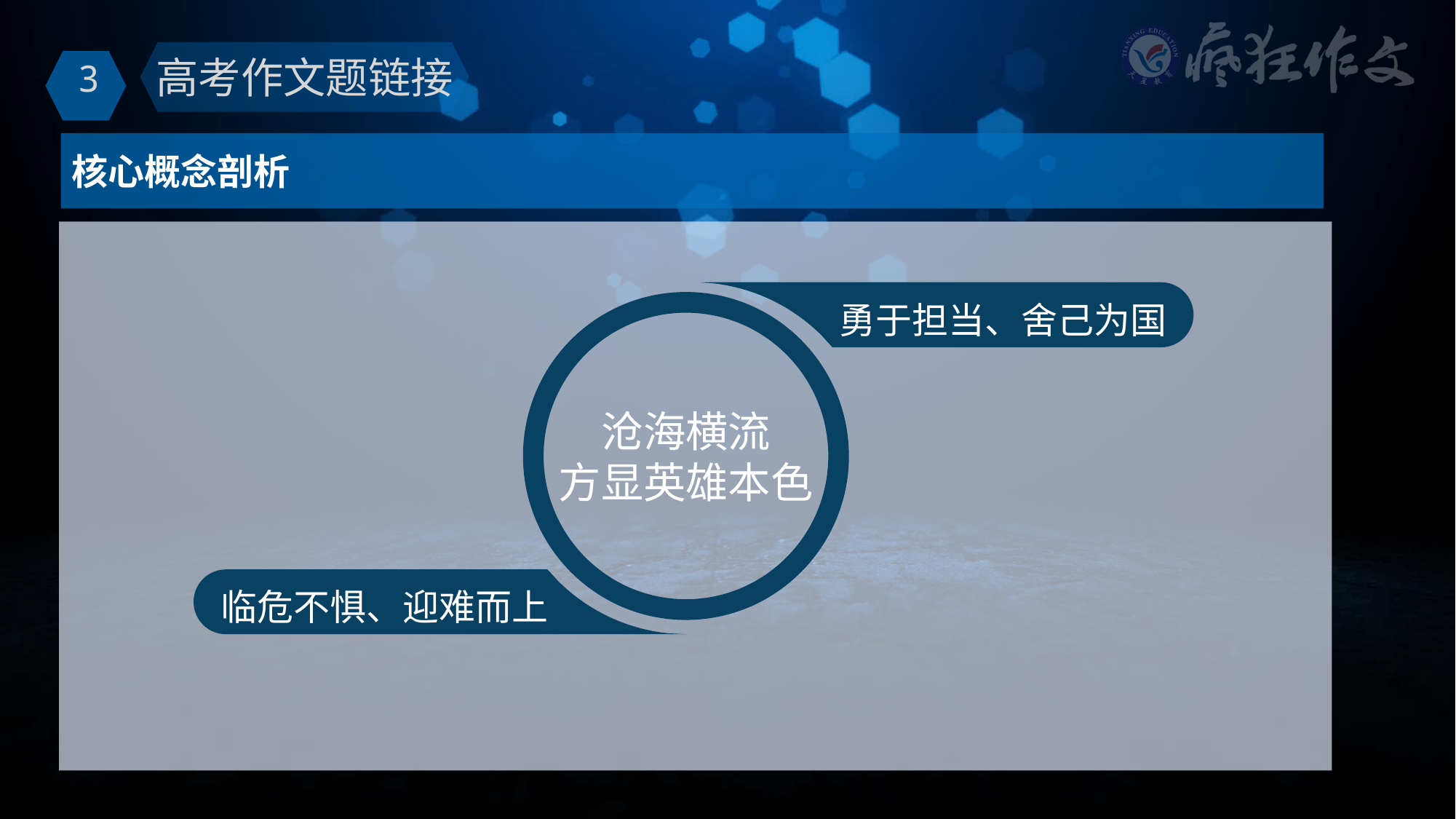

高考作文题链接
3

核心概念剖析

勇于担当、舍己为国
沧海横流
方显英雄本色
临危不惧、迎难而上